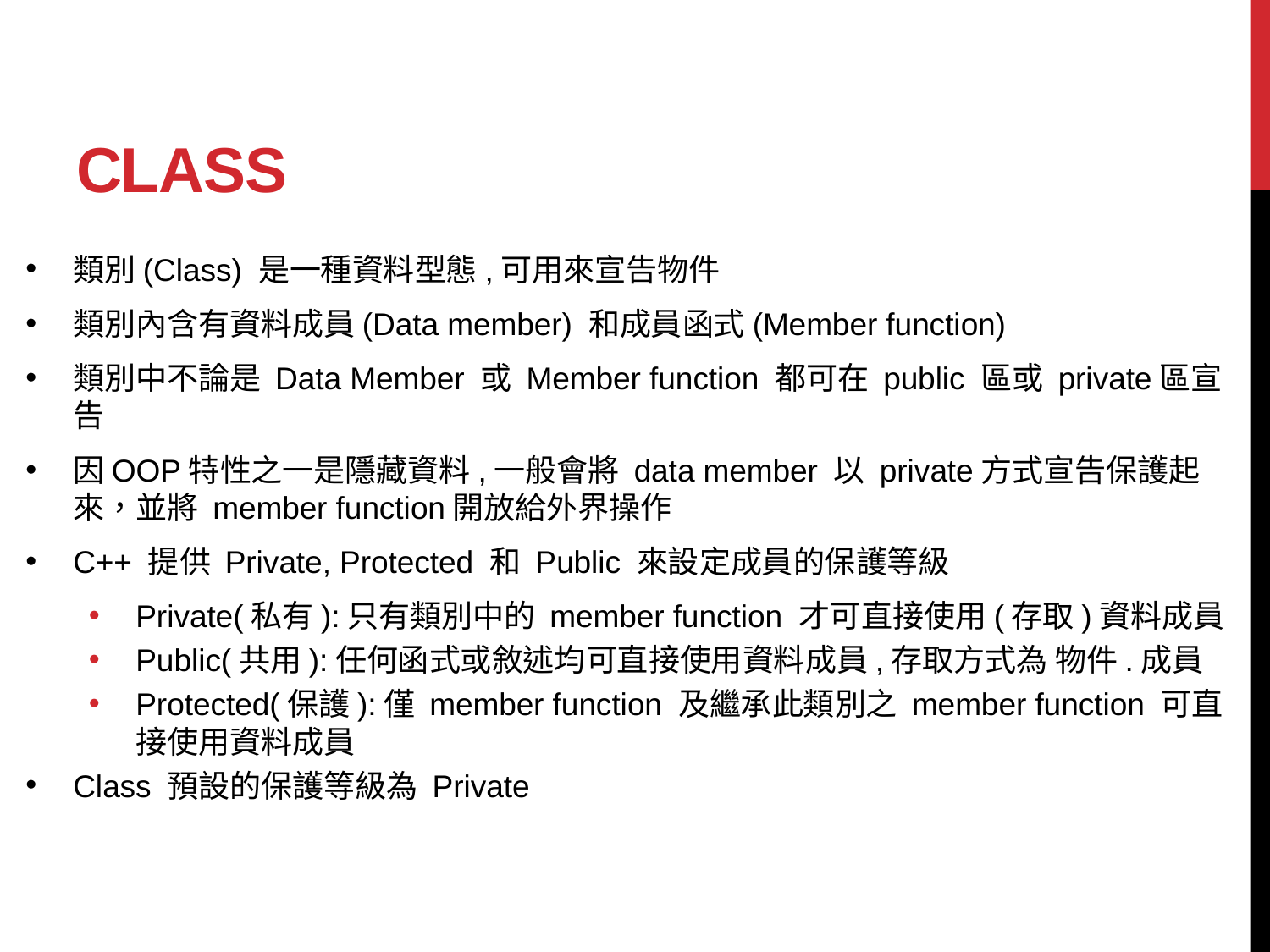

# Class
類別(Class) 是一種資料型態,可用來宣告物件
類別內含有資料成員(Data member) 和成員函式(Member function)
類別中不論是 Data Member 或 Member function 都可在 public 區或 private區宣告
因OOP特性之一是隱藏資料,一般會將 data member 以 private方式宣告保護起來，並將 member function開放給外界操作
C++ 提供 Private, Protected 和 Public 來設定成員的保護等級
Private(私有):只有類別中的 member function 才可直接使用(存取)資料成員
Public(共用):任何函式或敘述均可直接使用資料成員,存取方式為 物件.成員
Protected(保護):僅 member function 及繼承此類別之 member function 可直接使用資料成員
Class 預設的保護等級為 Private